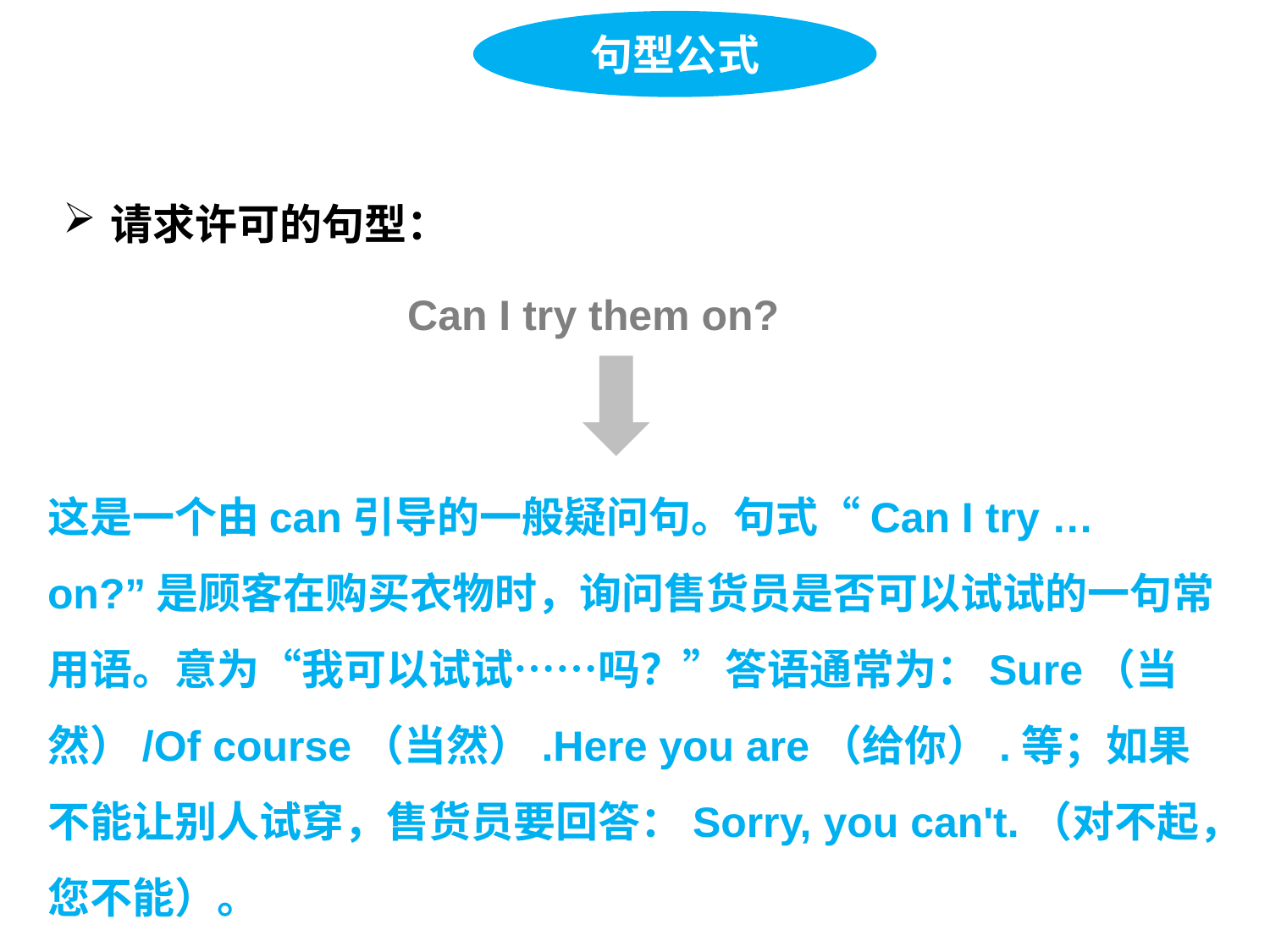

句型公式
请求许可的句型：
Can I try them on?

这是一个由can引导的一般疑问句。句式“Can I try … on?”是顾客在购买衣物时，询问售货员是否可以试试的一句常用语。意为“我可以试试……吗？”答语通常为：Sure（当然）/Of course（当然）.Here you are（给你）.等；如果不能让别人试穿，售货员要回答：Sorry, you can't.（对不起，您不能）。